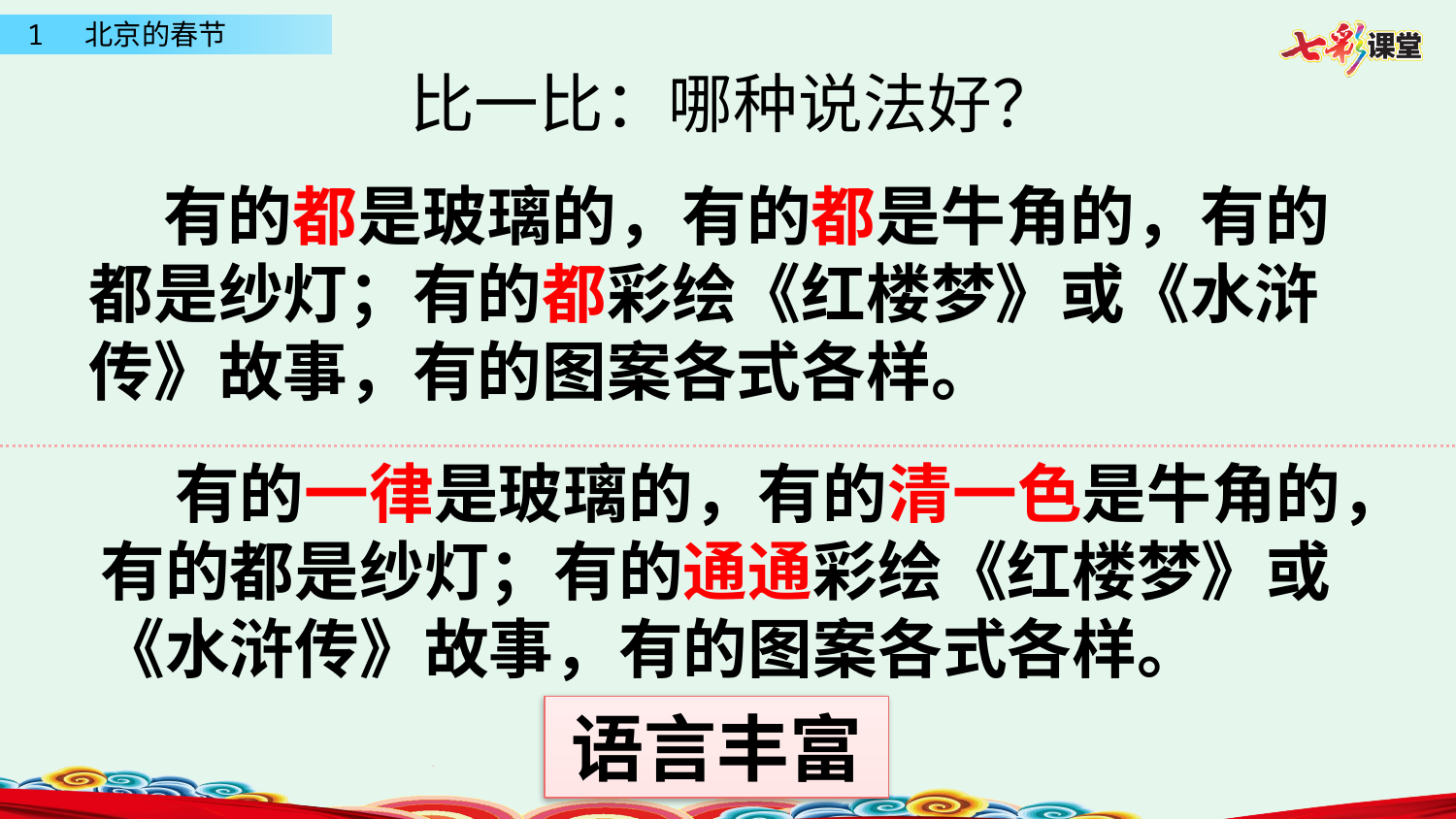

比一比：哪种说法好？
    有的都是玻璃的，有的都是牛角的，有的都是纱灯；有的都彩绘《红楼梦》或《水浒传》故事，有的图案各式各样。
    有的一律是玻璃的，有的清一色是牛角的，有的都是纱灯；有的通通彩绘《红楼梦》或《水浒传》故事，有的图案各式各样。
语言丰富